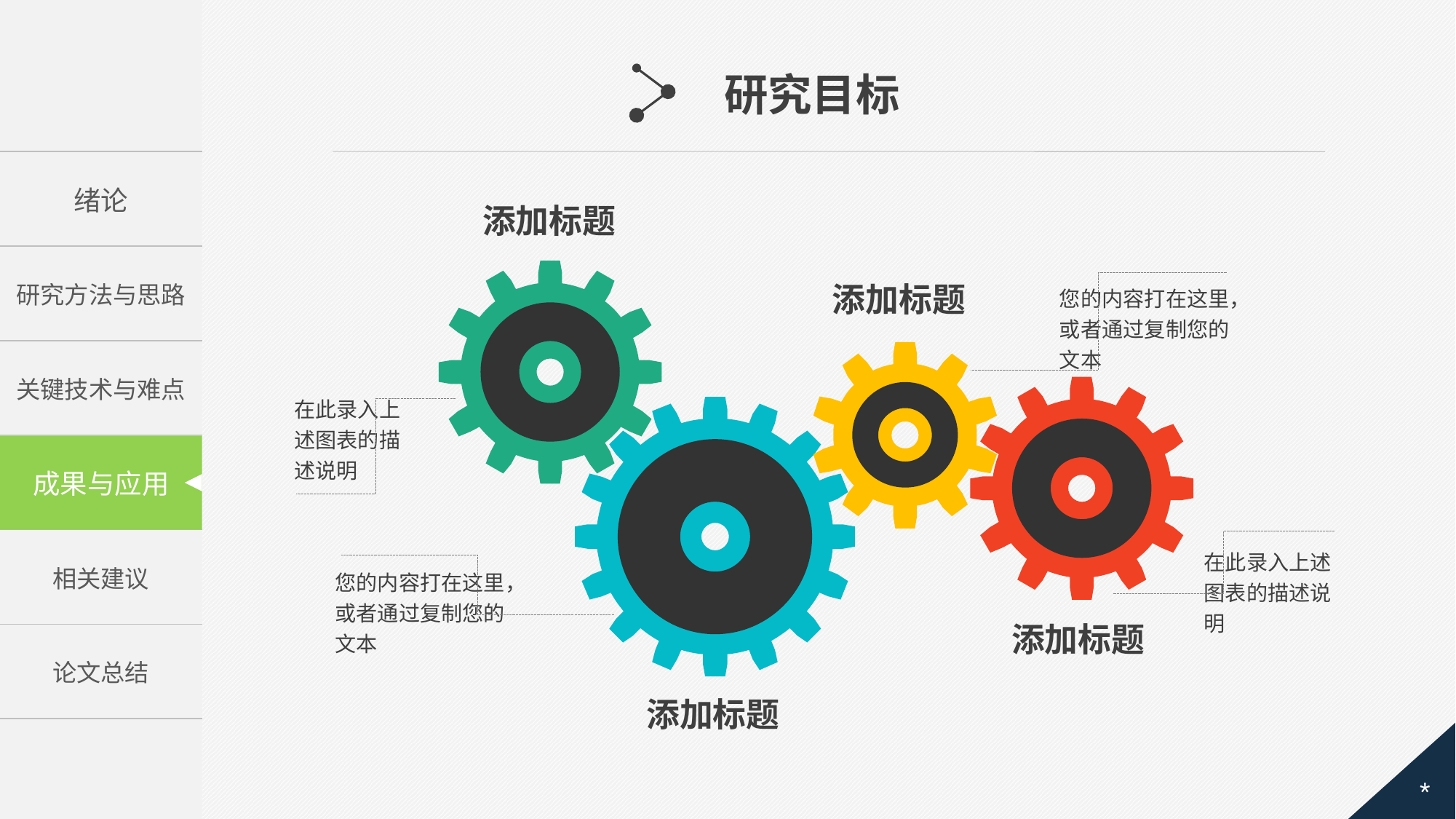

研究目标

| 绪论 |
| --- |
| 研究方法与思路 |
| 关键技术与难点 |
| 成果与应用 |
| 相关建议 |
| 论文总结 |

添加标题

添加标题
您的内容打在这里，或者通过复制您的文本

在此录入上述图表的描述说明

成果与应用

在此录入上述图表的描述说明
您的内容打在这里，或者通过复制您的文本
添加标题
添加标题

*